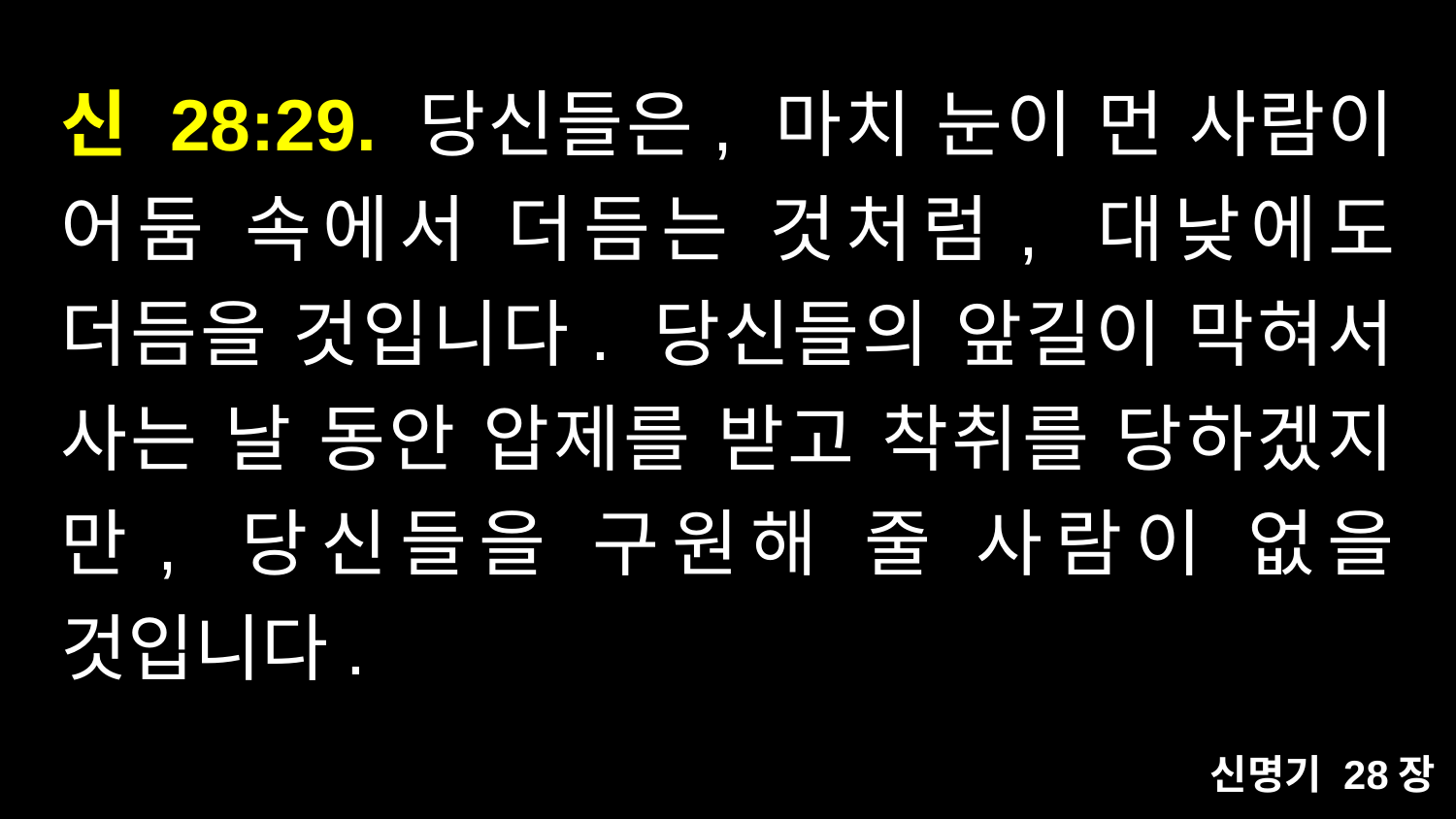

# 신 28:29. 당신들은, 마치 눈이 먼 사람이 어둠 속에서 더듬는 것처럼, 대낮에도 더듬을 것입니다. 당신들의 앞길이 막혀서 사는 날 동안 압제를 받고 착취를 당하겠지만, 당신들을 구원해 줄 사람이 없을 것입니다.
신명기 28장